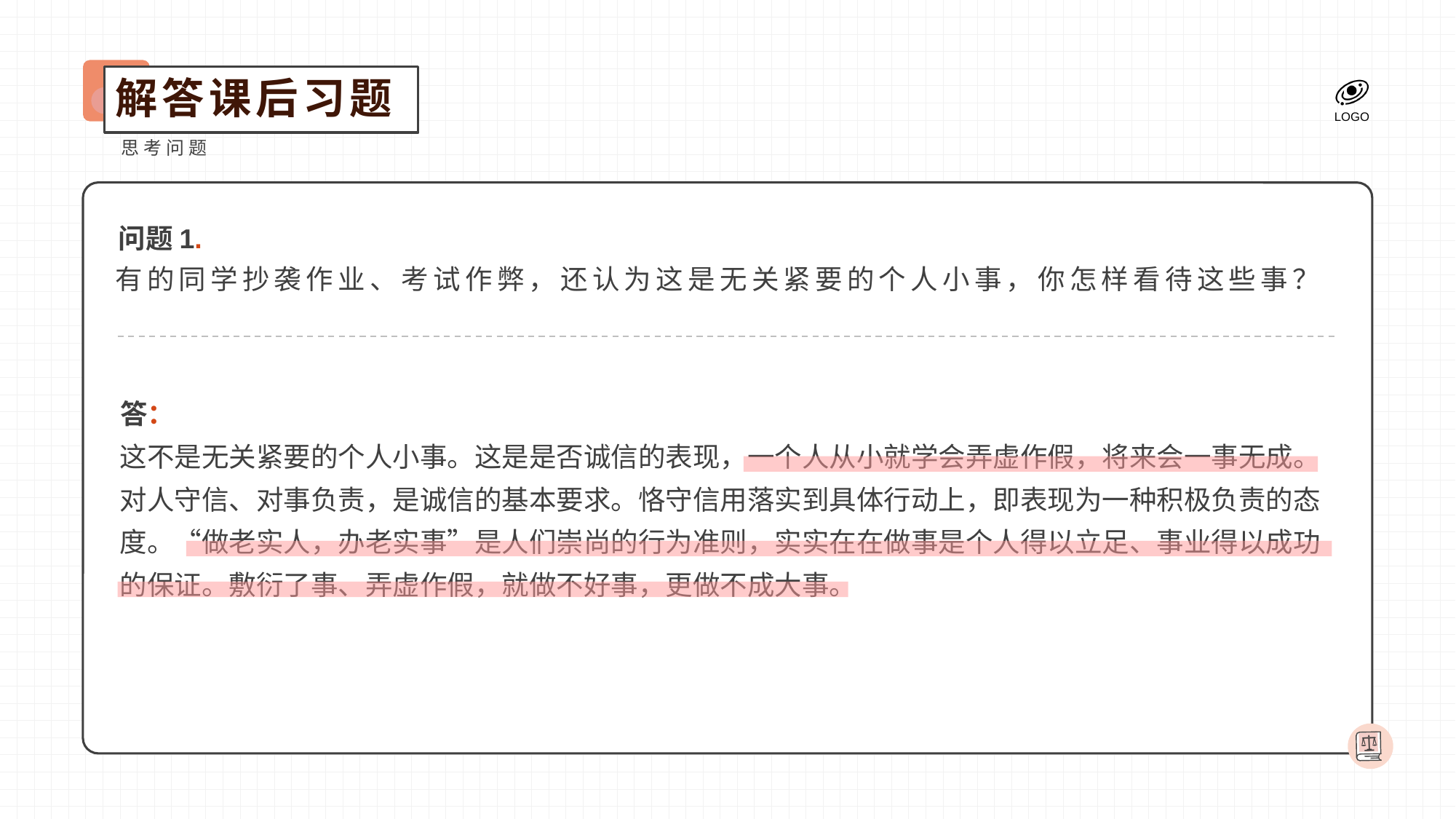

解答课后习题
思考问题
问题1.
有的同学抄袭作业、考试作弊，还认为这是无关紧要的个人小事，你怎样看待这些事？
答：
这不是无关紧要的个人小事。这是是否诚信的表现，一个人从小就学会弄虚作假，将来会一事无成。对人守信、对事负责，是诚信的基本要求。恪守信用落实到具体行动上，即表现为一种积极负责的态度。“做老实人，办老实事”是人们崇尚的行为准则，实实在在做事是个人得以立足、事业得以成功的保证。敷衍了事、弄虚作假，就做不好事，更做不成大事。